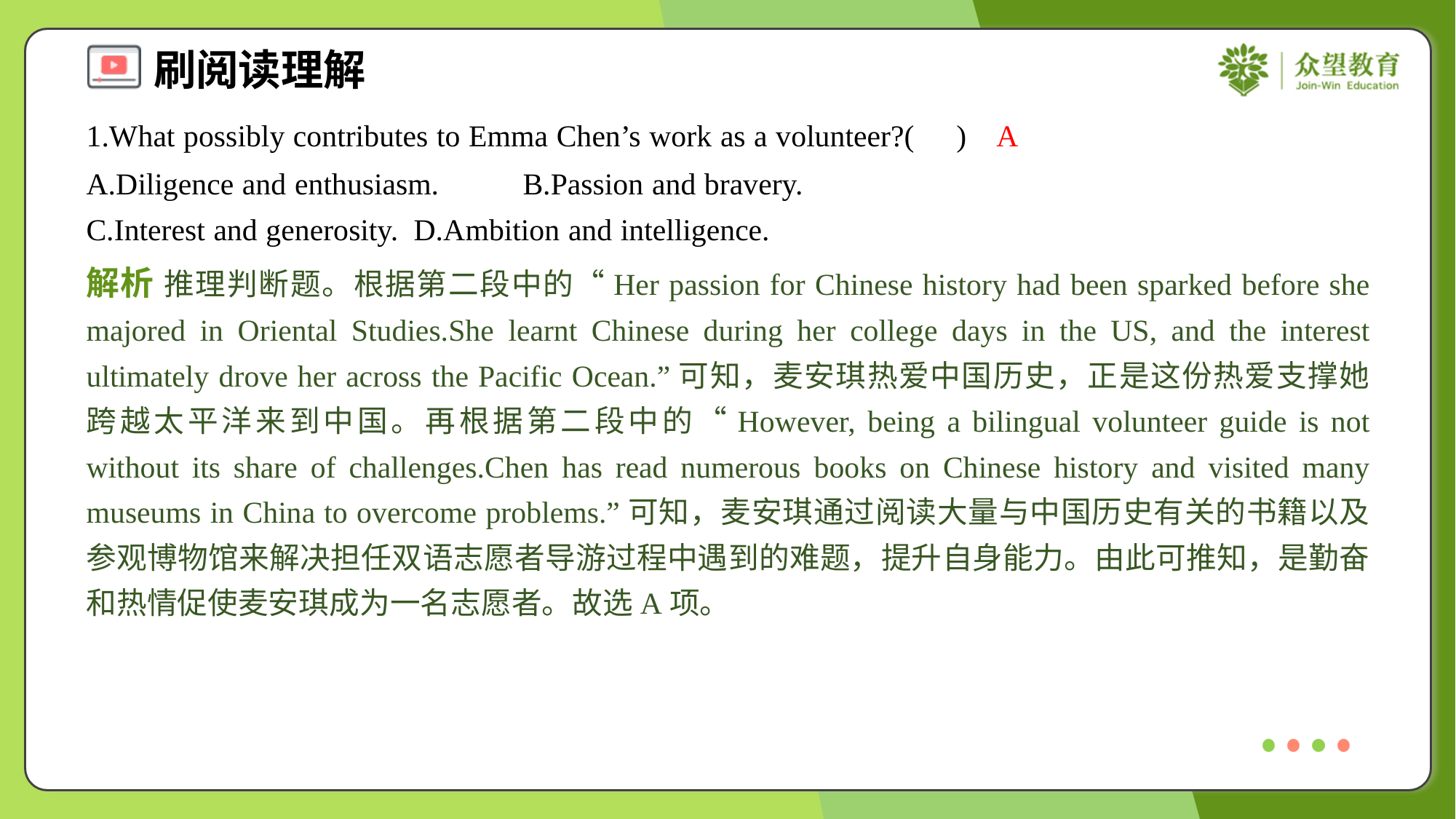

1.What possibly contributes to Emma Chen’s work as a volunteer?(     )
A
A.Diligence and enthusiasm.	B.Passion and bravery.
C.Interest and generosity.	D.Ambition and intelligence.
解析 推理判断题。根据第二段中的“Her passion for Chinese history had been sparked before she majored in Oriental Studies.She learnt Chinese during her college days in the US, and the interest ultimately drove her across the Pacific Ocean.”可知，麦安琪热爱中国历史，正是这份热爱支撑她跨越太平洋来到中国。再根据第二段中的“However, being a bilingual volunteer guide is not without its share of challenges.Chen has read numerous books on Chinese history and visited many museums in China to overcome problems.”可知，麦安琪通过阅读大量与中国历史有关的书籍以及参观博物馆来解决担任双语志愿者导游过程中遇到的难题，提升自身能力。由此可推知，是勤奋和热情促使麦安琪成为一名志愿者。故选A项。